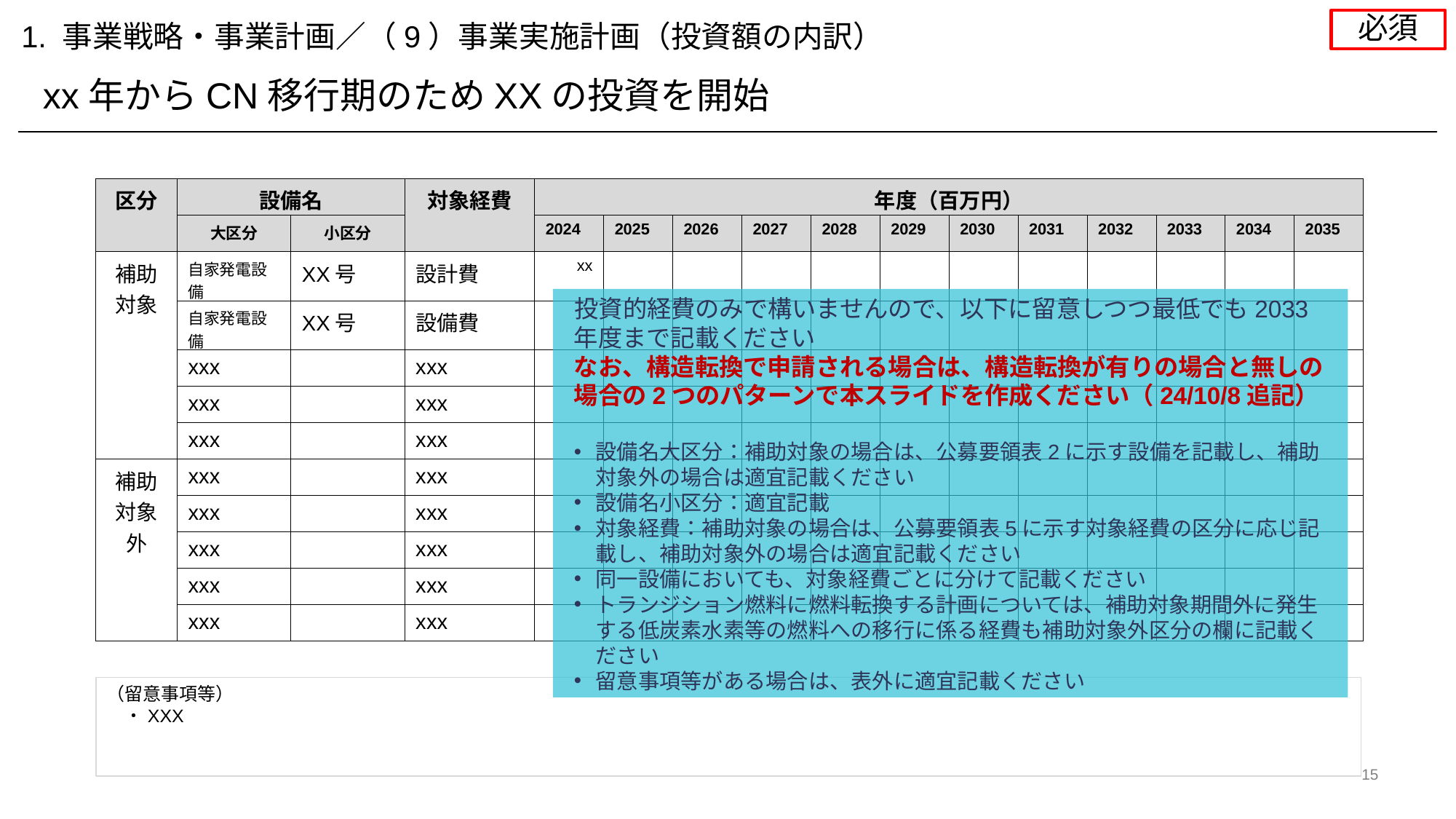

必須
1. 事業戦略・事業計画／（9）事業実施計画（投資額の内訳）
xx年からCN移行期のためXXの投資を開始

| 区分 | 設備名 |  | 対象経費 | 年度（百万円） |  |  |  |  |  |  |  |  |  |  |  |
| --- | --- | --- | --- | --- | --- | --- | --- | --- | --- | --- | --- | --- | --- | --- | --- |
|  | 大区分 | 小区分 |  | 2024 | 2025 | 2026 | 2027 | 2028 | 2029 | 2030 | 2031 | 2032 | 2033 | 2034 | 2035 |
| 補助 対象 | 自家発電設備 | XX号 | 設計費 | xx |  |  |  |  |  |  |  |  |  |  |  |
| 補 助 対 象 | 自家発電設備 | XX号 | 設備費 |  |  |  |  |  |  |  |  |  |  |  |  |
| 補 助 対 象 | xxx |  | xxx |  |  |  |  |  |  |  |  |  |  |  |  |
| 補 助 対 象 | xxx |  | xxx |  |  |  |  |  |  |  |  |  |  |  |  |
| 補 助 対 象 | xxx |  | xxx |  |  |  |  |  |  |  |  |  |  |  |  |
| 補助 対象外 | xxx |  | xxx |  |  |  |  |  |  |  |  |  |  |  |  |
| 補 助 対 象 外 | xxx |  | xxx |  |  |  |  |  |  |  |  |  |  |  |  |
| 補 助 対 象 外 | xxx |  | xxx |  |  |  |  |  |  |  |  |  |  |  |  |
| 補 助 対 象 外 | xxx |  | xxx |  |  |  |  |  |  |  |  |  |  |  |  |
| 補 助 対 象 外 | xxx |  | xxx |  |  |  |  |  |  |  |  |  |  |  |  |
投資的経費のみで構いませんので、以下に留意しつつ最低でも2033年度まで記載ください
なお、構造転換で申請される場合は、構造転換が有りの場合と無しの場合の2つのパターンで本スライドを作成ください（24/10/8追記）

設備名大区分：補助対象の場合は、公募要領表2に示す設備を記載し、補助対象外の場合は適宜記載ください
設備名小区分：適宜記載
対象経費：補助対象の場合は、公募要領表5に示す対象経費の区分に応じ記載し、補助対象外の場合は適宜記載ください
同一設備においても、対象経費ごとに分けて記載ください
トランジション燃料に燃料転換する計画については、補助対象期間外に発生する低炭素水素等の燃料への移行に係る経費も補助対象外区分の欄に記載ください
留意事項等がある場合は、表外に適宜記載ください

（留意事項等）
　・XXX